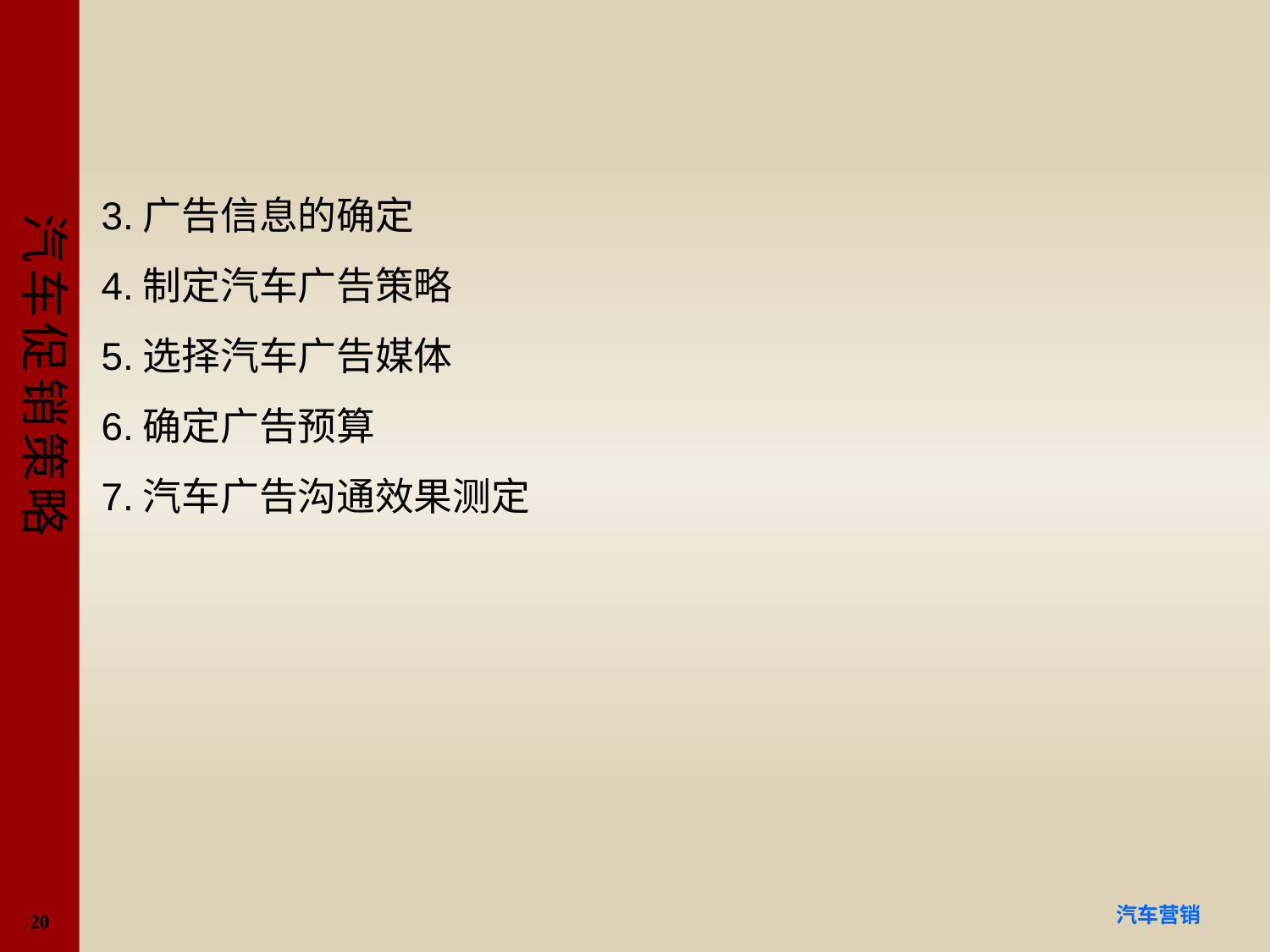

#
3.广告信息的确定
4.制定汽车广告策略
5.选择汽车广告媒体
6.确定广告预算
7.汽车广告沟通效果测定

20